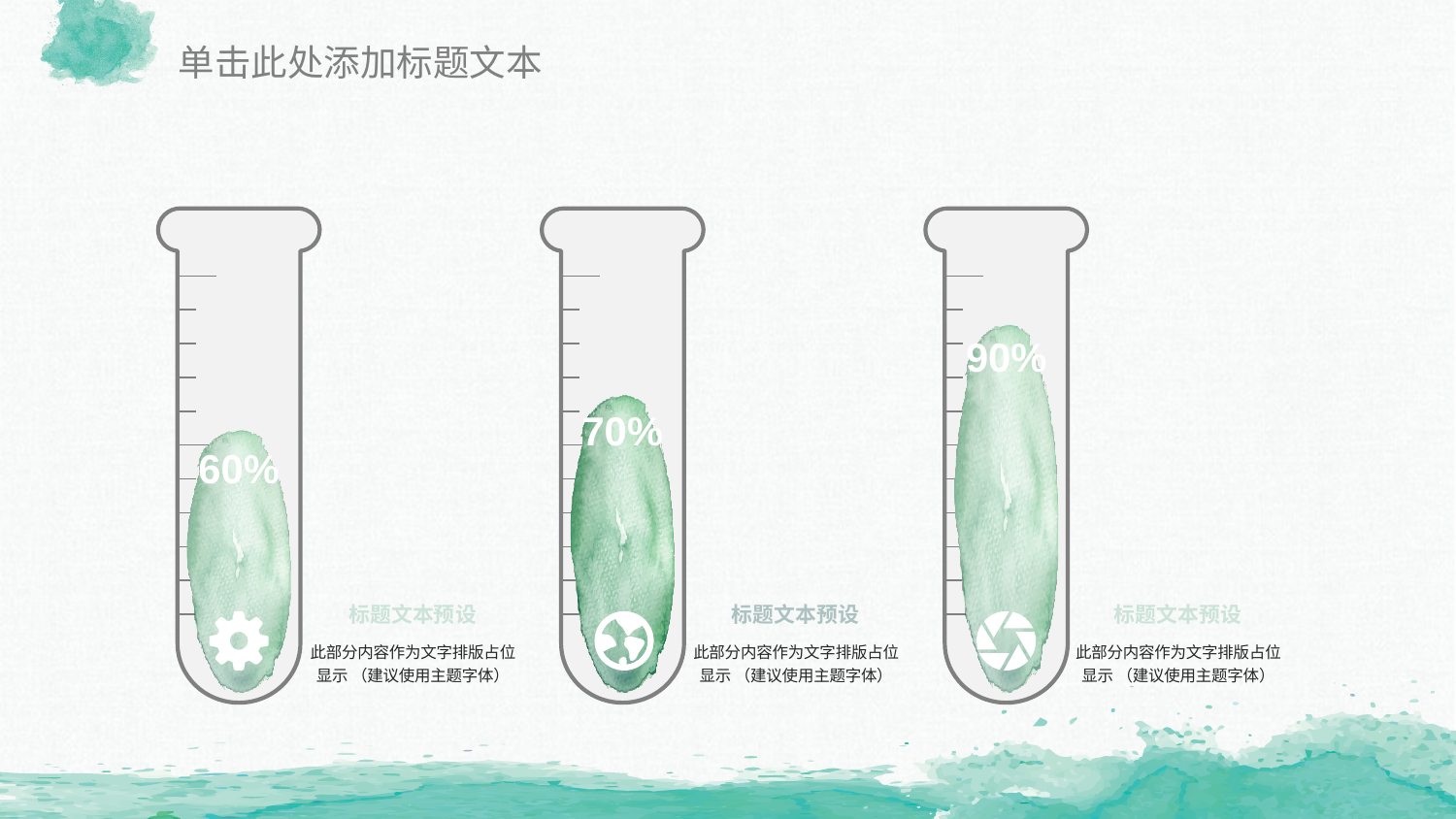

单击此处添加标题文本

90%

70%

60%

标题文本预设
此部分内容作为文字排版占位
显示 （建议使用主题字体）
标题文本预设
此部分内容作为文字排版占位
显示 （建议使用主题字体）
标题文本预设
此部分内容作为文字排版占位
显示 （建议使用主题字体）